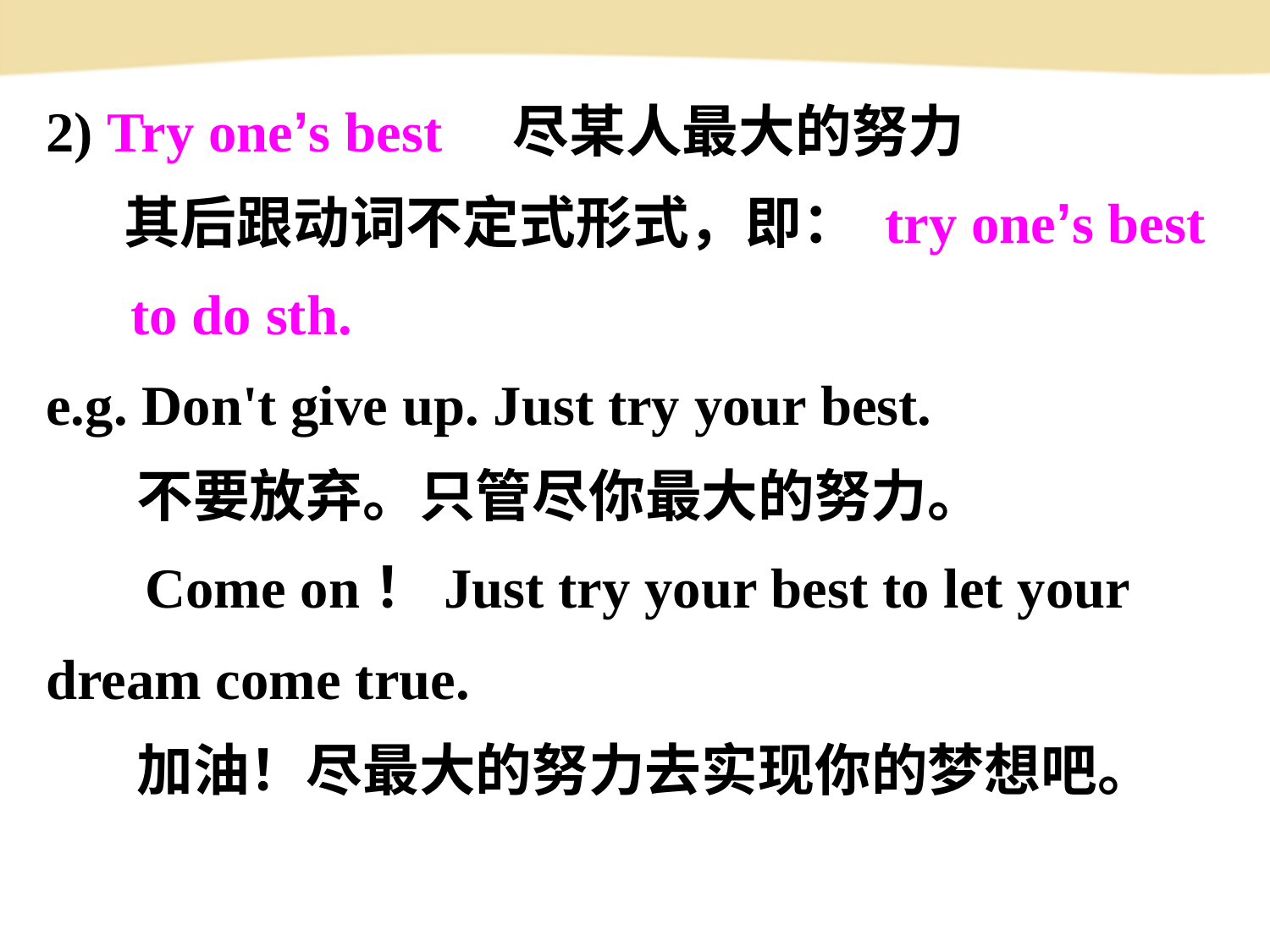

2) Try one’s best    尽某人最大的努力
     其后跟动词不定式形式，即： try one’s best
      to do sth.
e.g. Don't give up. Just try your best.
      不要放弃。只管尽你最大的努力。
       Come on！Just try your best to let your
dream come true.
      加油！尽最大的努力去实现你的梦想吧。